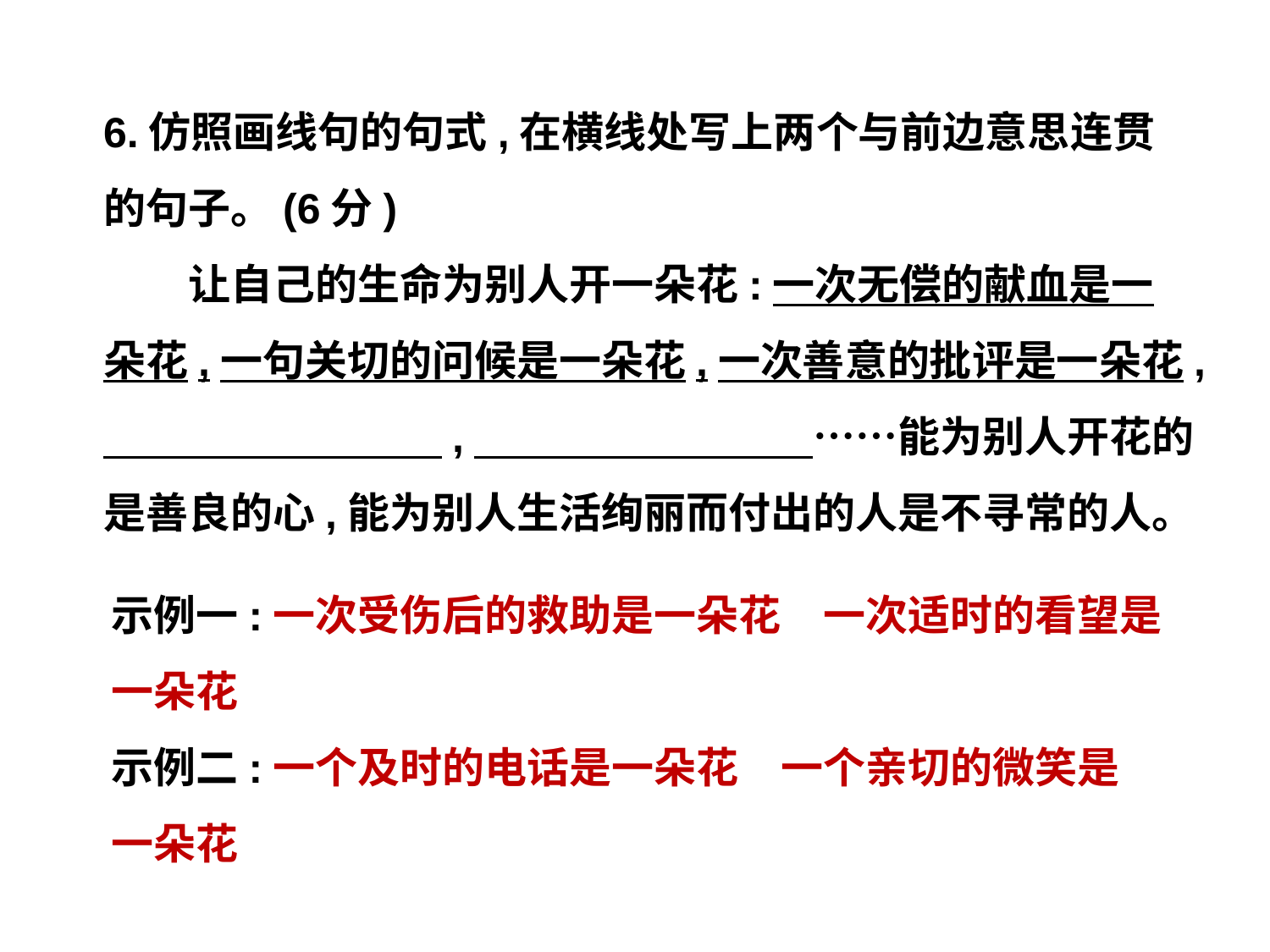

6.仿照画线句的句式,在横线处写上两个与前边意思连贯
的句子。(6分)
　　让自己的生命为别人开一朵花:一次无偿的献血是一
朵花,一句关切的问候是一朵花,一次善意的批评是一朵花,
　　　　　　　　,　　　　　　　　……能为别人开花的
是善良的心,能为别人生活绚丽而付出的人是不寻常的人。
示例一:一次受伤后的救助是一朵花　一次适时的看望是
一朵花
示例二:一个及时的电话是一朵花　一个亲切的微笑是
一朵花